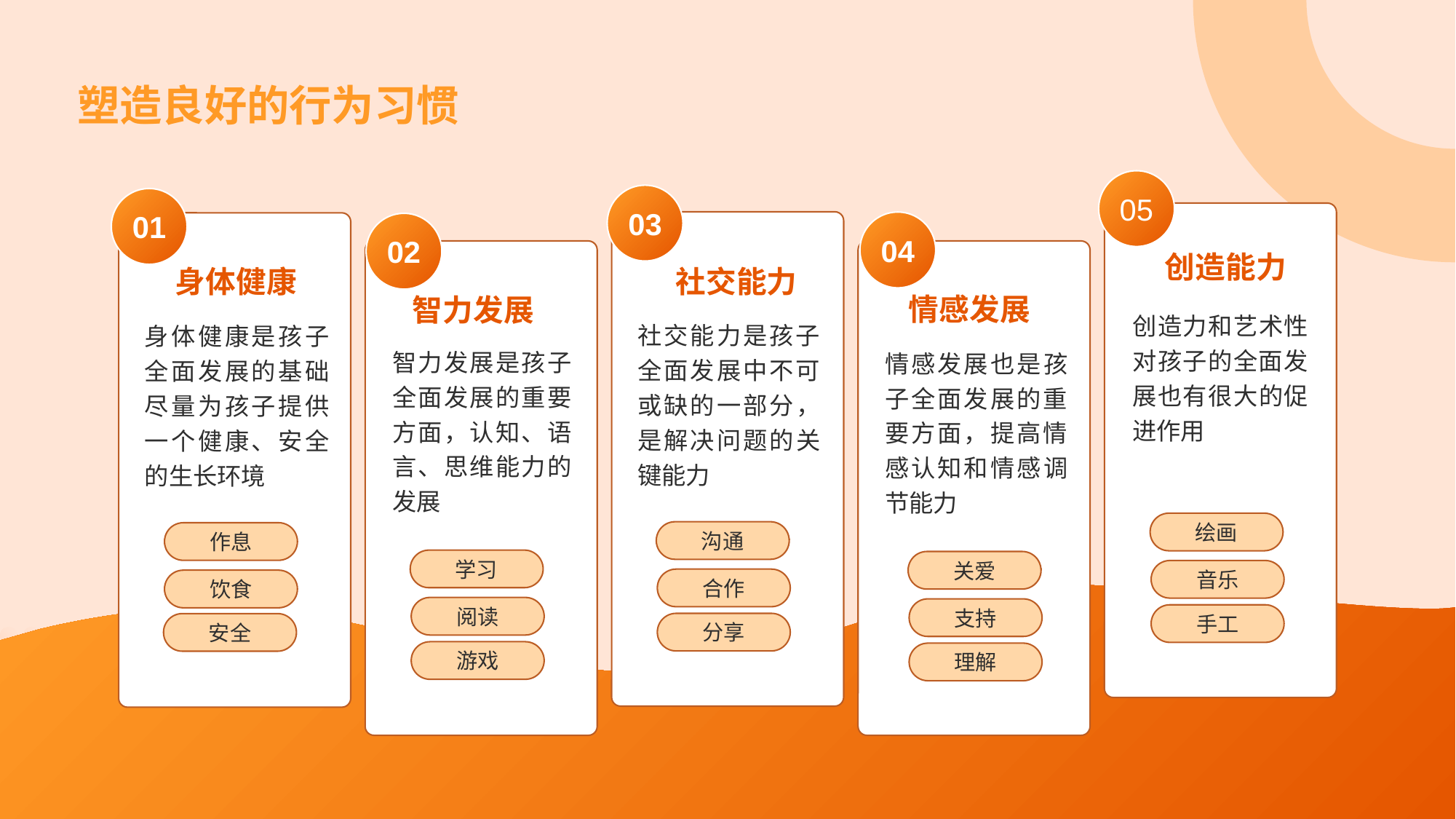

# 塑造良好的行为习惯
05
03
01

创造能力
创造力和艺术性对孩子的全面发展也有很大的促进作用
绘画
音乐
手工

社交能力
社交能力是孩子全面发展中不可或缺的一部分，是解决问题的关键能力
沟通
合作
分享
04

身体健康
身体健康是孩子全面发展的基础尽量为孩子提供一个健康、安全的生长环境
作息
饮食
安全
02

智力发展
智力发展是孩子全面发展的重要方面，认知、语言、思维能力的发展
学习
阅读
游戏

情感发展
情感发展也是孩子全面发展的重要方面，提高情感认知和情感调节能力
关爱
支持
理解